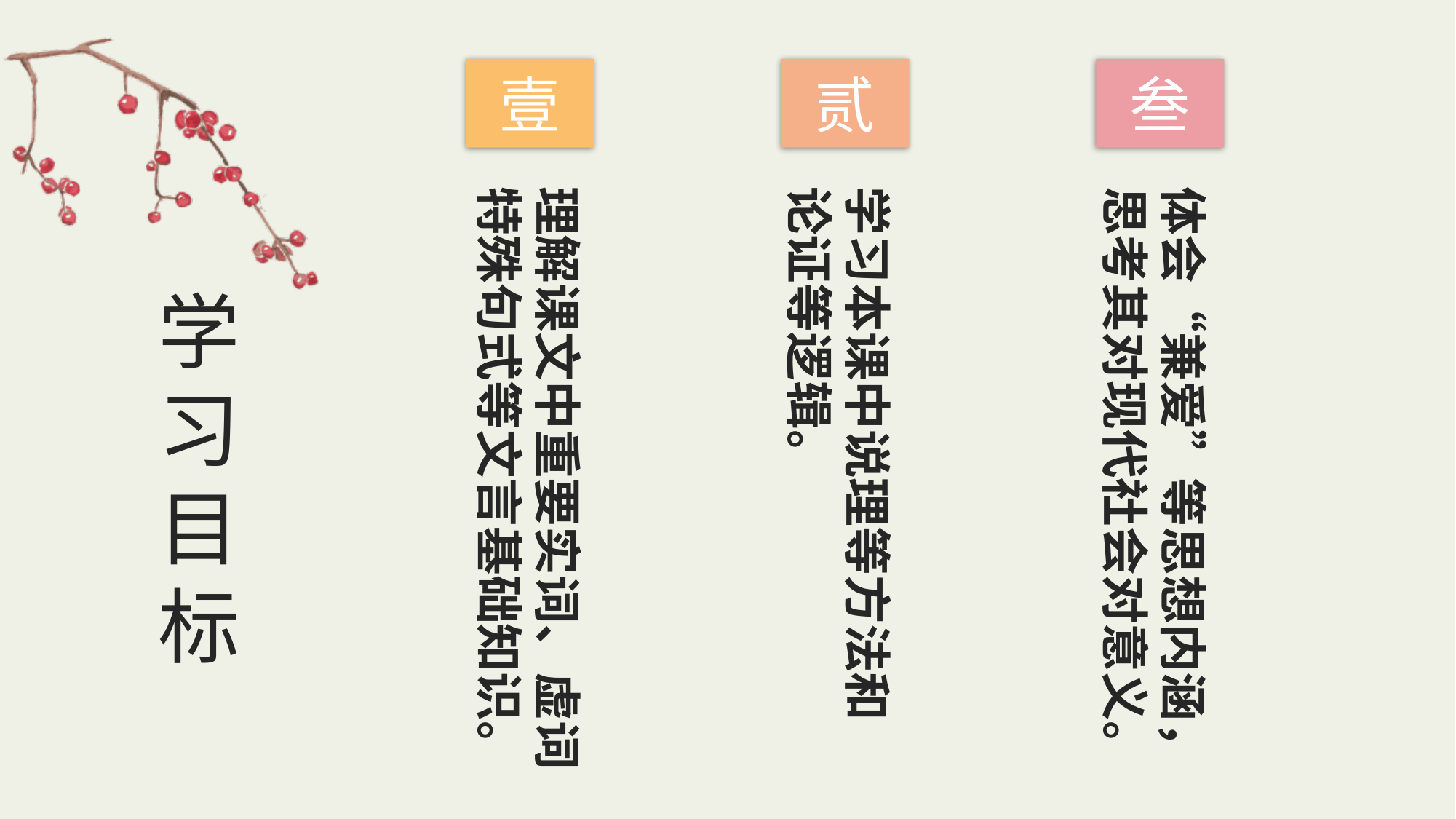

壹
贰
叁
理解课文中重要实词、虚词特殊句式等文言基础知识。
学习本课中说理等方法和论证等逻辑。
体会“兼爱”等思想内涵，思考其对现代社会对意义。
学习目标